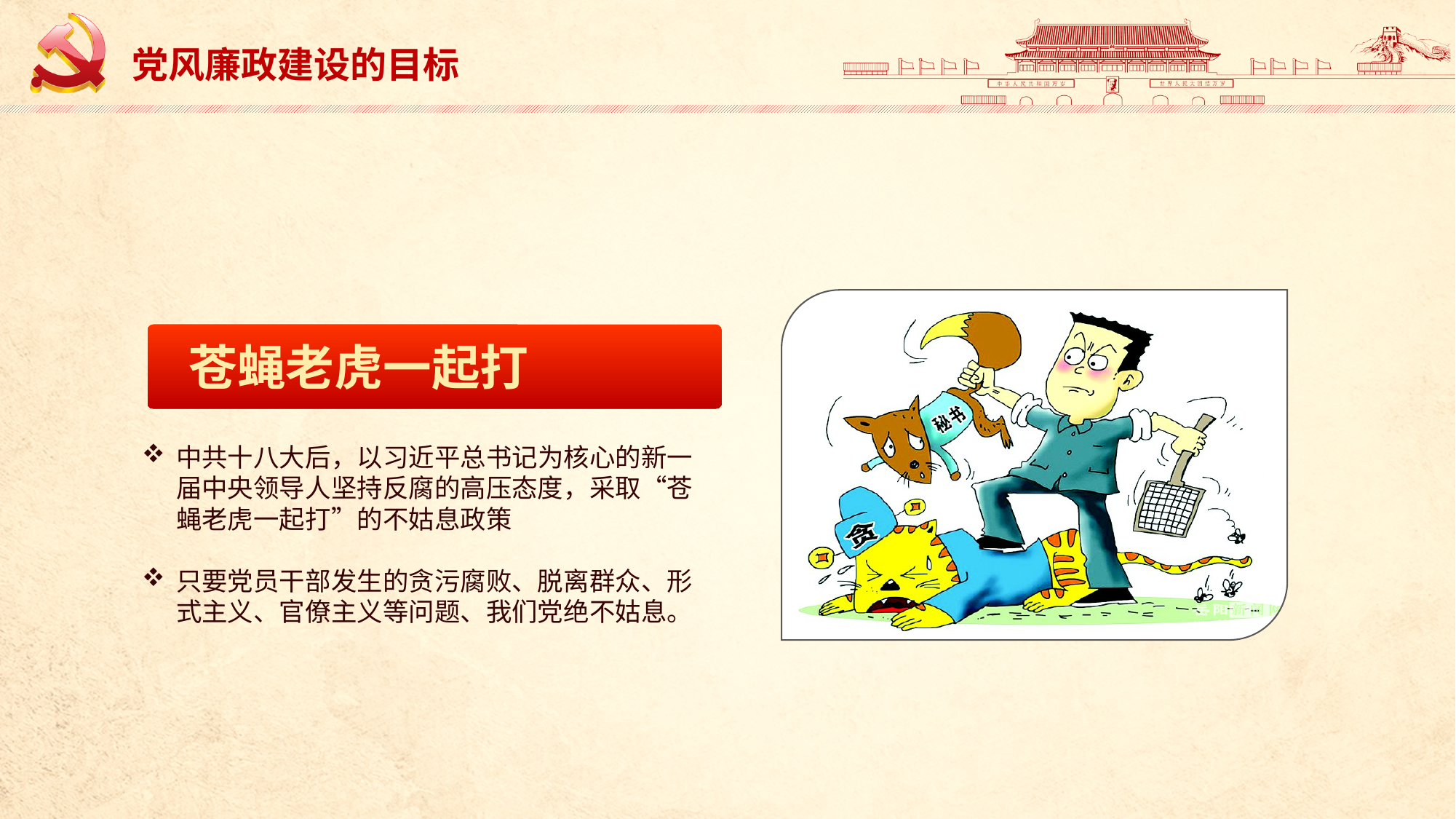

党风廉政建设的目标

苍蝇老虎一起打
中共十八大后，以习近平总书记为核心的新一届中央领导人坚持反腐的高压态度，采取“苍蝇老虎一起打”的不姑息政策

只要党员干部发生的贪污腐败、脱离群众、形式主义、官僚主义等问题、我们党绝不姑息。